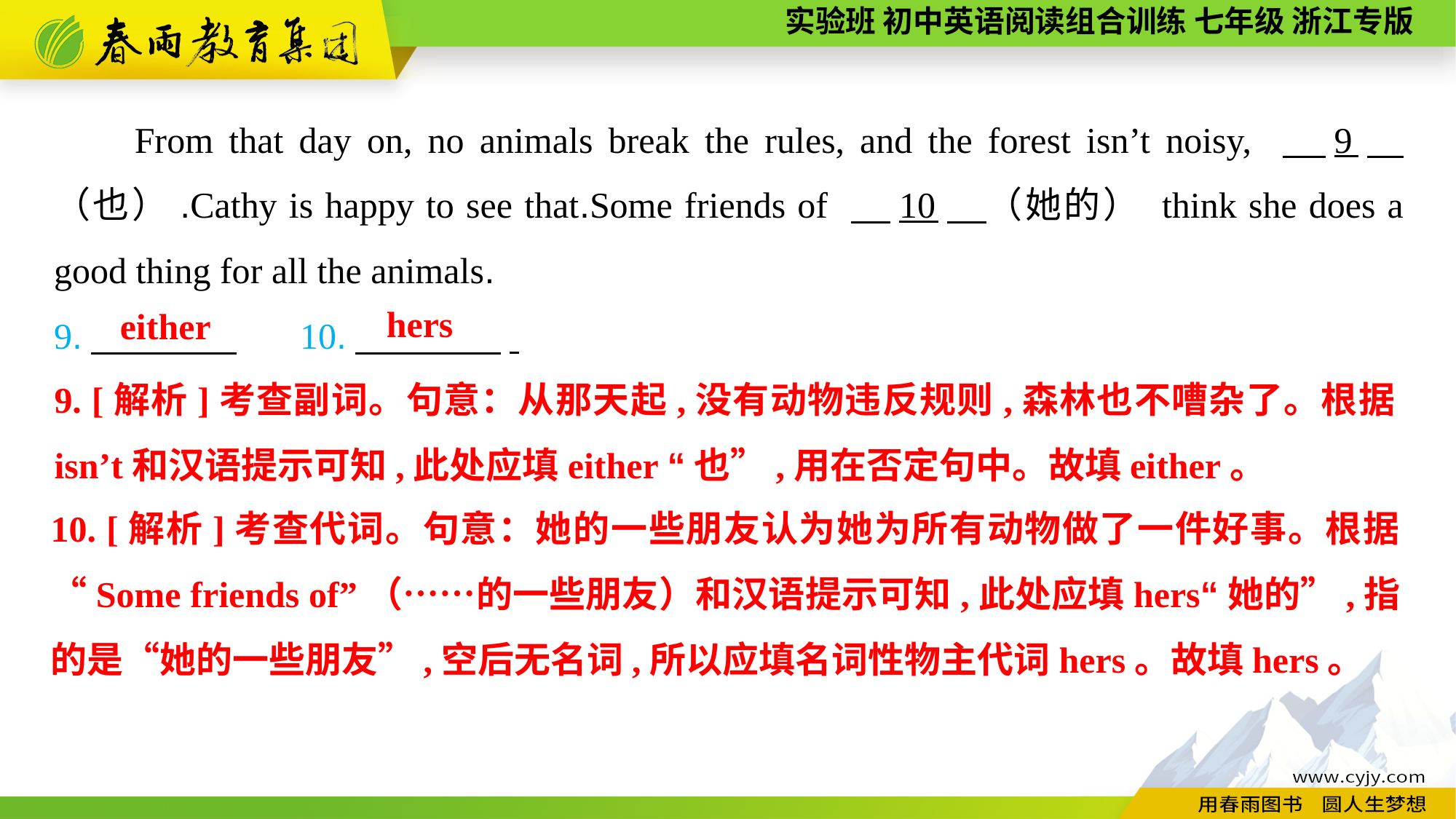

From that day on, no animals break the rules, and the forest isn’t noisy, 　9　（也）.Cathy is happy to see that.Some friends of 　10　（她的） think she does a good thing for all the animals.
9.　　　　　. 10.　　　　.
hers
either
9. [解析]考查副词。句意：从那天起,没有动物违反规则,森林也不嘈杂了。根据isn’t和汉语提示可知,此处应填either “也”,用在否定句中。故填either。
10. [解析]考查代词。句意：她的一些朋友认为她为所有动物做了一件好事。根据“Some friends of”（……的一些朋友）和汉语提示可知,此处应填hers“她的”,指的是“她的一些朋友”,空后无名词,所以应填名词性物主代词hers。故填hers。